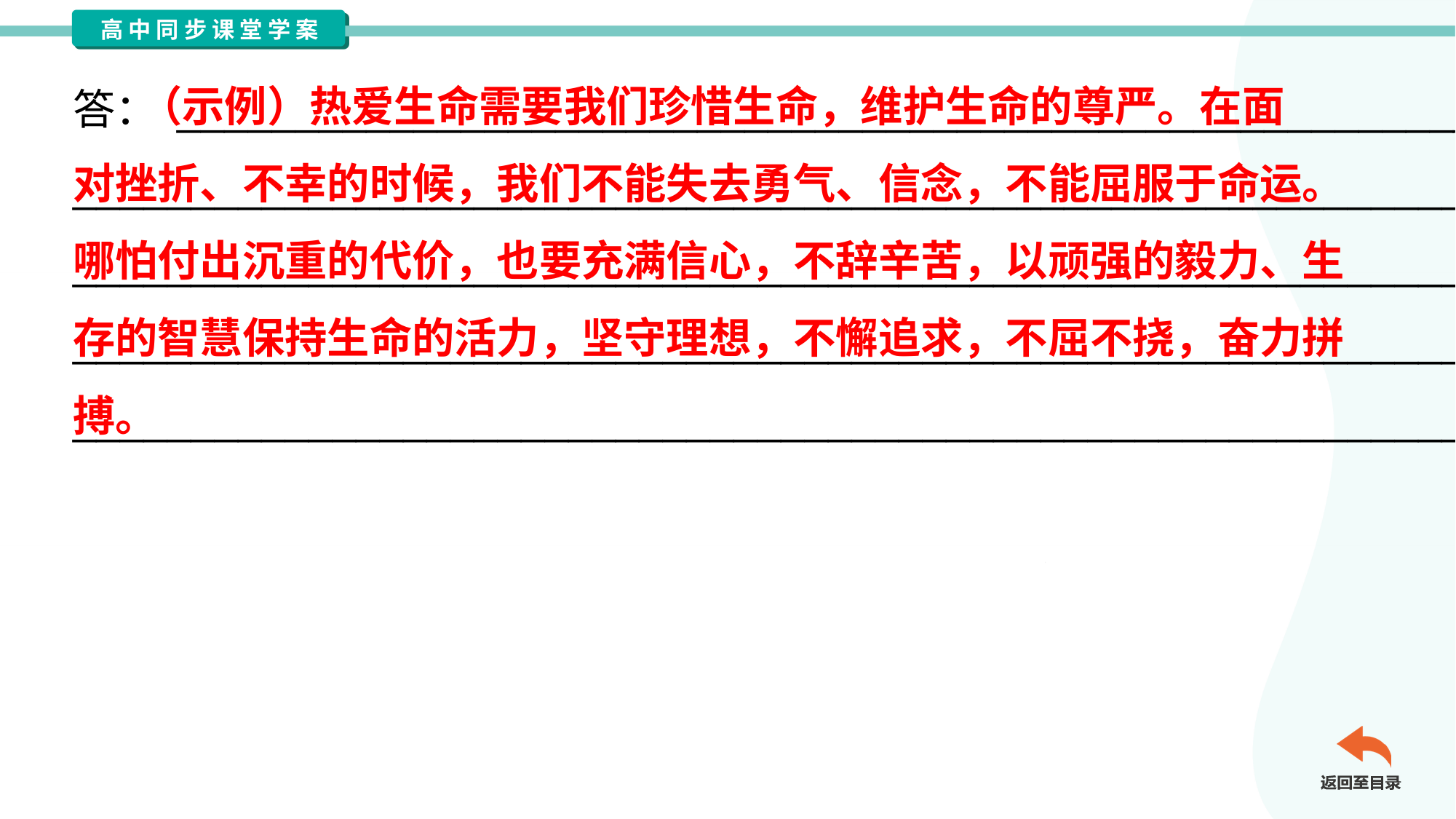

（示例）热爱生命需要我们珍惜生命，维护生命的尊严。在面
对挫折、不幸的时候，我们不能失去勇气、信念，不能屈服于命运。
哪怕付出沉重的代价，也要充满信心，不辞辛苦，以顽强的毅力、生
存的智慧保持生命的活力，坚守理想，不懈追求，不屈不挠，奋力拼
搏。
答： ________________________________________________________
_____________________________________________________________
_____________________________________________________________
_____________________________________________________________
_____________________________________________________________